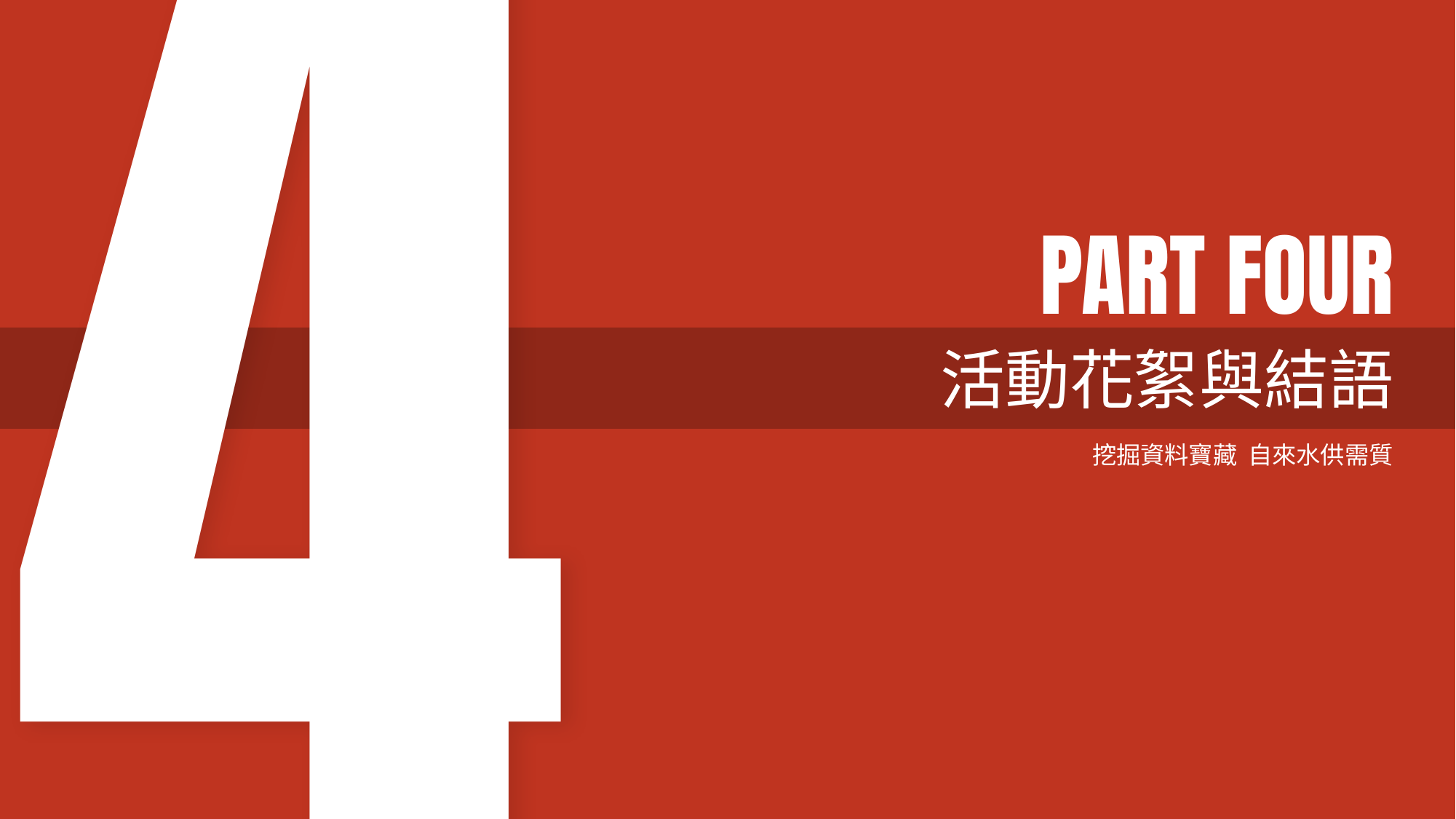

4
PART FOUR
活動花絮與結語
挖掘資料寶藏  自來水供需質
Taiwan Water Corporation